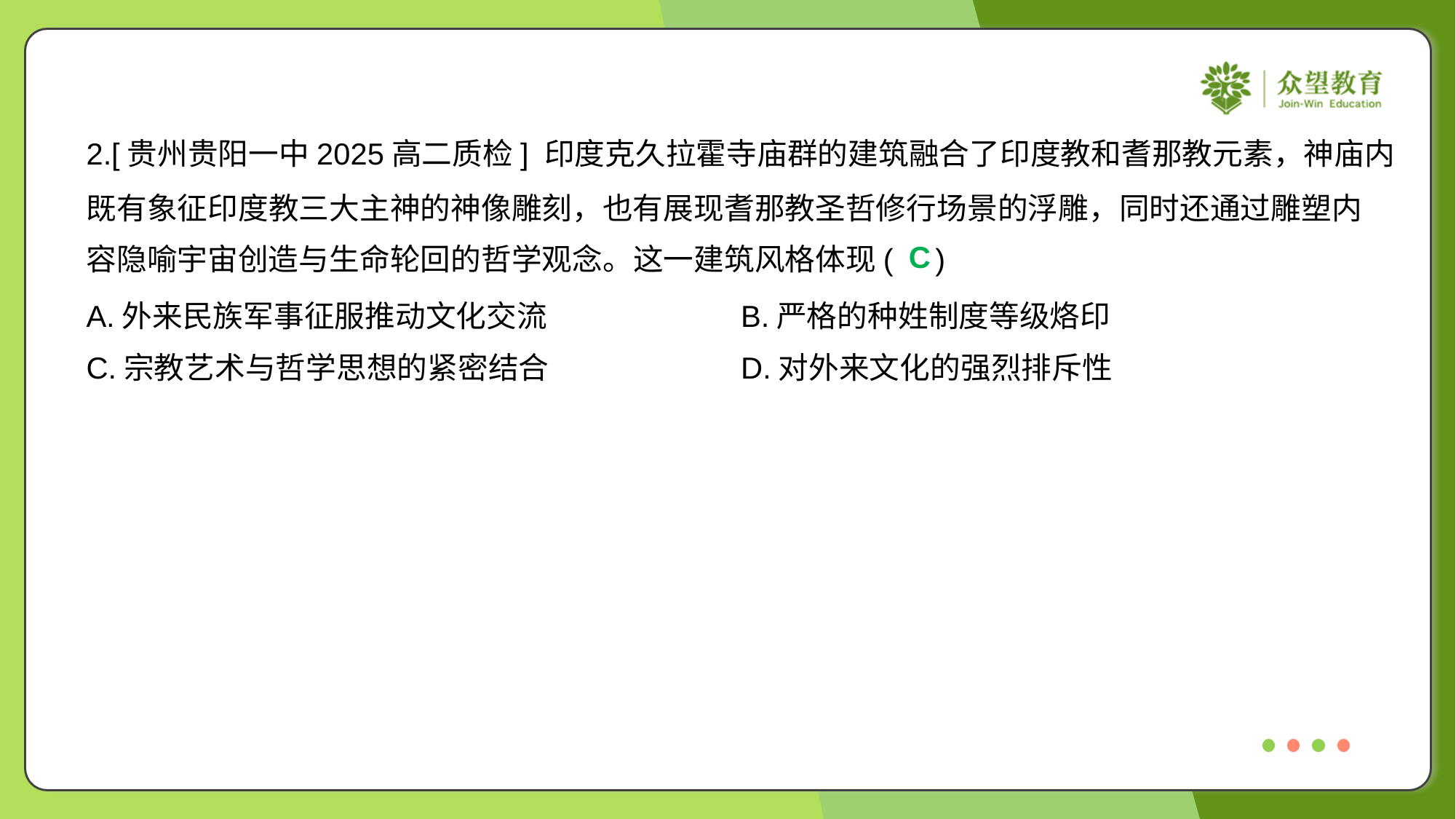

2.[贵州贵阳一中2025高二质检] 印度克久拉霍寺庙群的建筑融合了印度教和耆那教元素，神庙内
既有象征印度教三大主神的神像雕刻，也有展现耆那教圣哲修行场景的浮雕，同时还通过雕塑内
容隐喻宇宙创造与生命轮回的哲学观念。这一建筑风格体现(     )
C
A.外来民族军事征服推动文化交流	B.严格的种姓制度等级烙印
C.宗教艺术与哲学思想的紧密结合	D.对外来文化的强烈排斥性